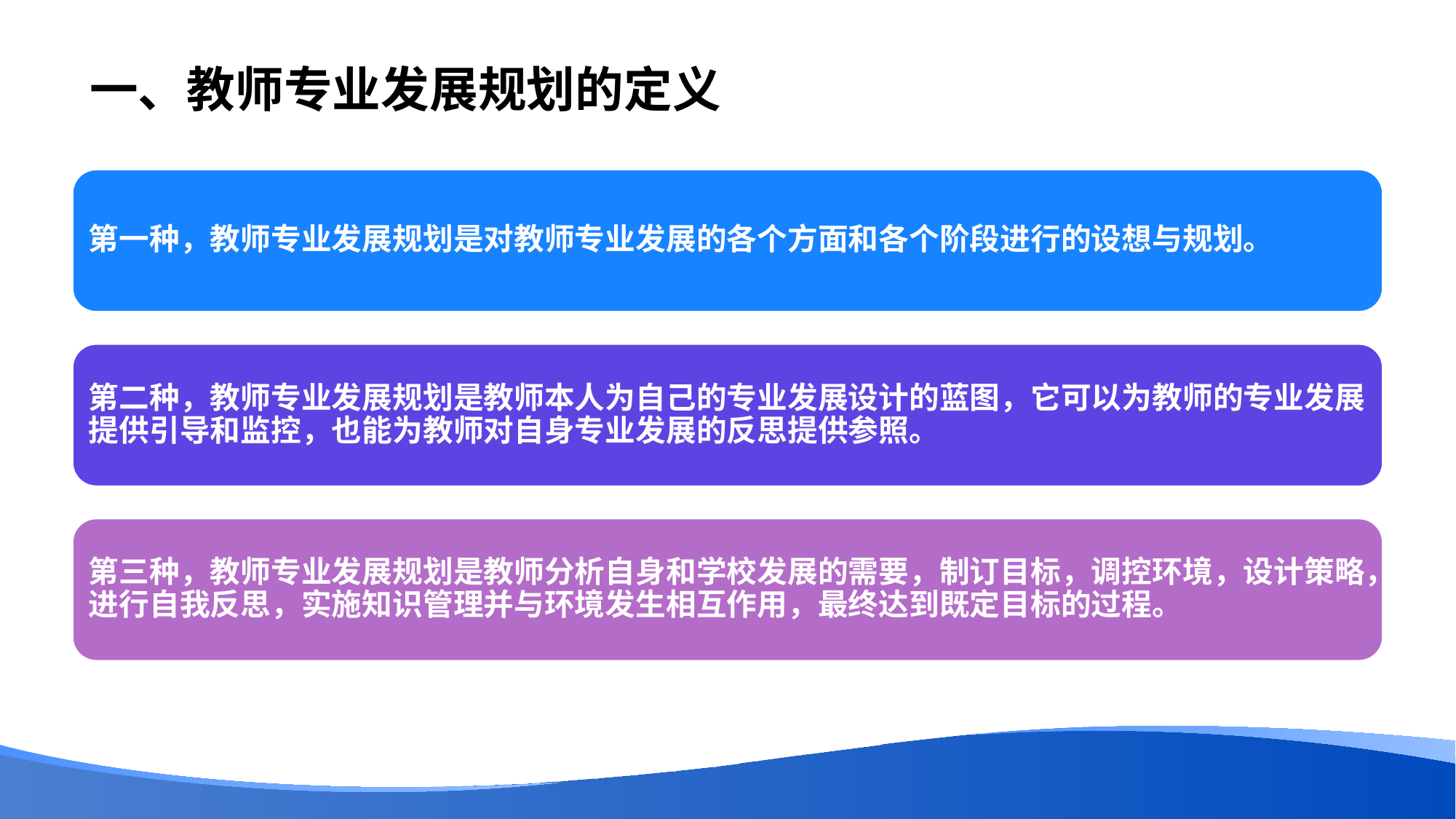

# 一、教师专业发展规划的定义
第一种，教师专业发展规划是对教师专业发展的各个方面和各个阶段进行的设想与规划。
第二种，教师专业发展规划是教师本人为自己的专业发展设计的蓝图，它可以为教师的专业发展提供引导和监控，也能为教师对自身专业发展的反思提供参照。
第三种，教师专业发展规划是教师分析自身和学校发展的需要，制订目标，调控环境，设计策略，进行自我反思，实施知识管理并与环境发生相互作用，最终达到既定目标的过程。